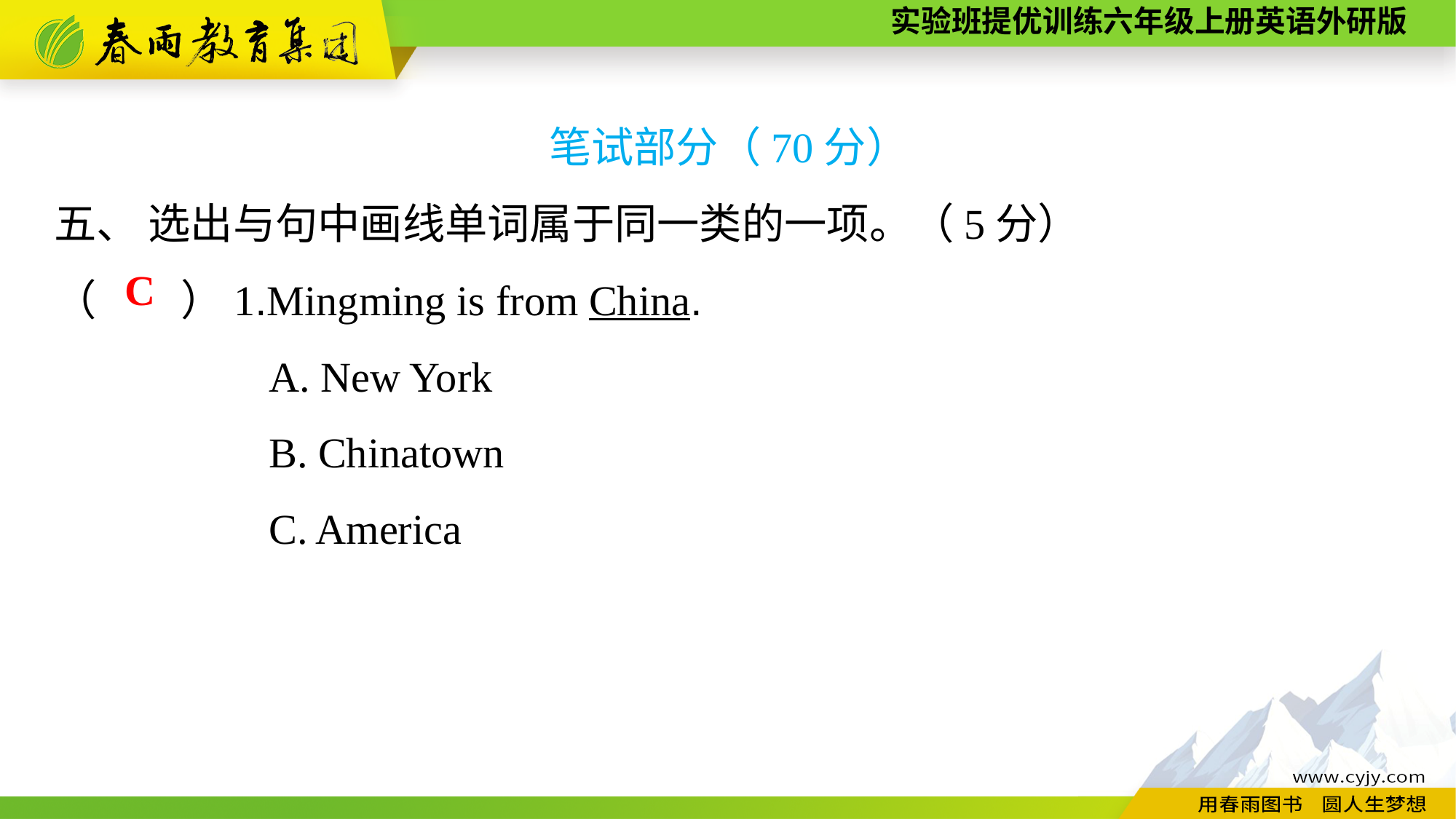

笔试部分（70分）
五、 选出与句中画线单词属于同一类的一项。（5分）
（　　）1.Mingming is from China.
A. New York
B. Chinatown
C. America
C